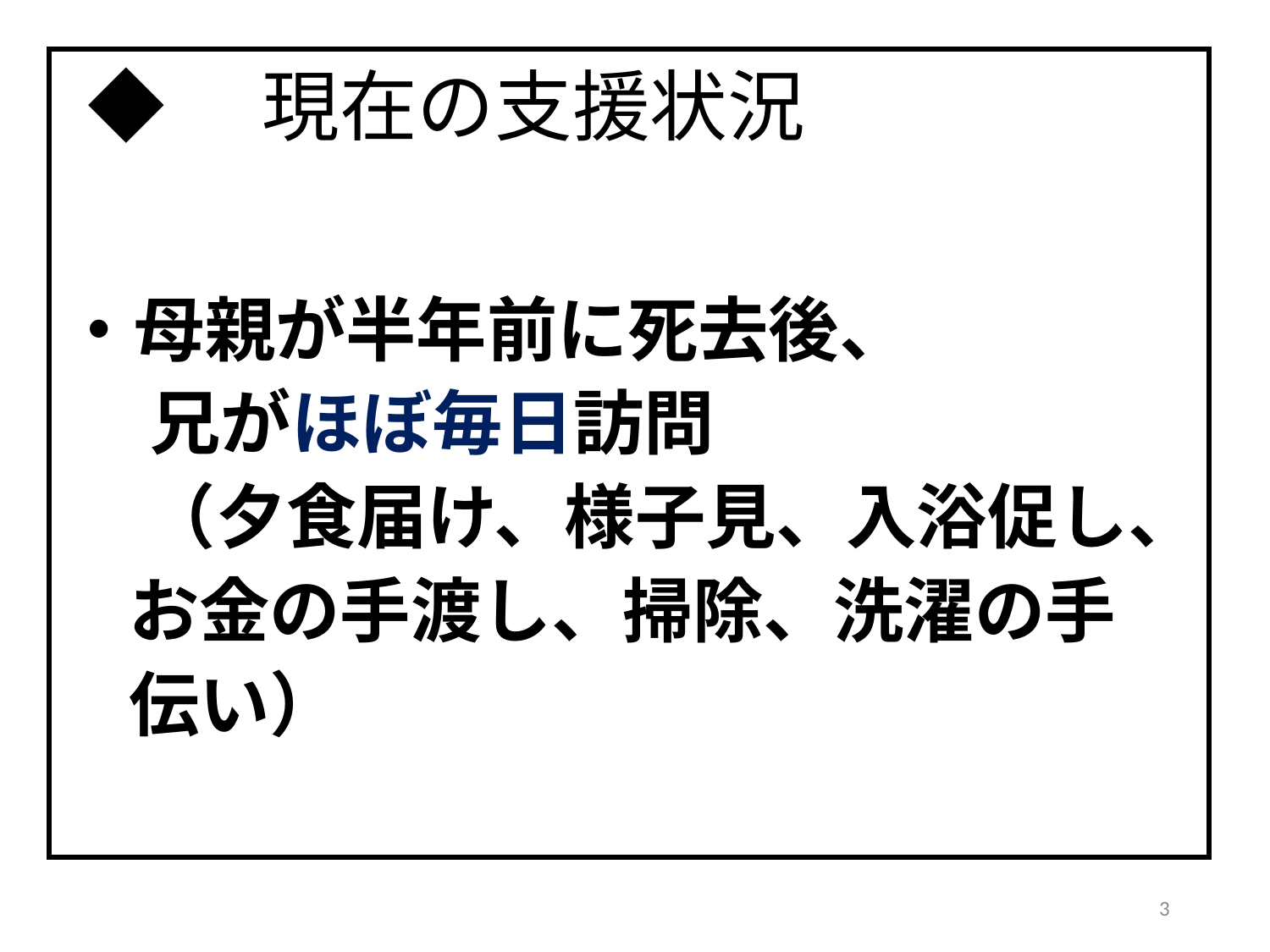

# ◆　現在の支援状況

・母親が半年前に死去後、
　 兄がほぼ毎日訪問
    （夕食届け、様子見、入浴促し、
   お金の手渡し、掃除、洗濯の手
   伝い）
3